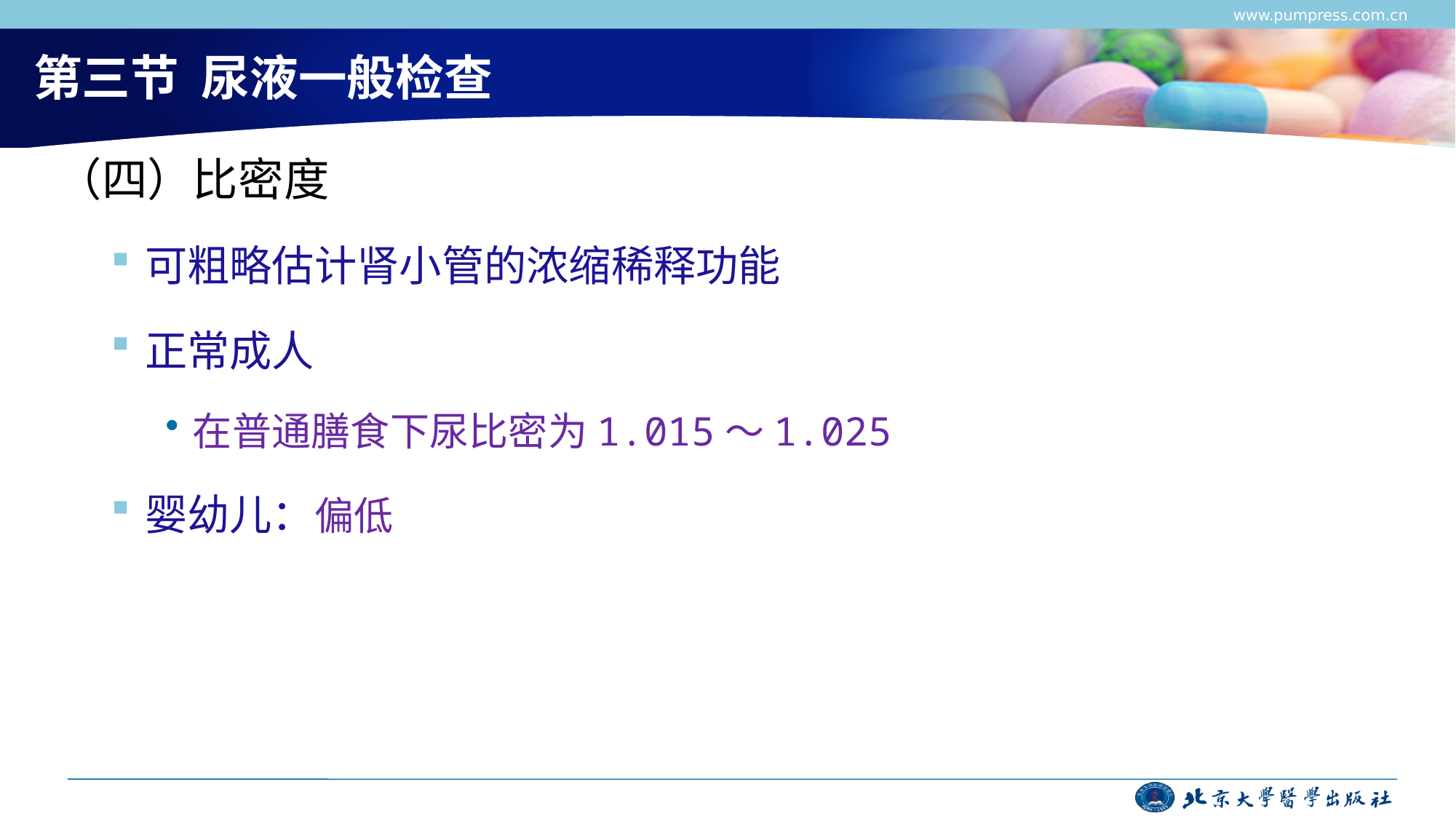

www.pumpress.com.cn
# 第三节  尿液一般检查
（四）比密度
可粗略估计肾小管的浓缩稀释功能
正常成人
在普通膳食下尿比密为1.015～1.025
婴幼儿：偏低